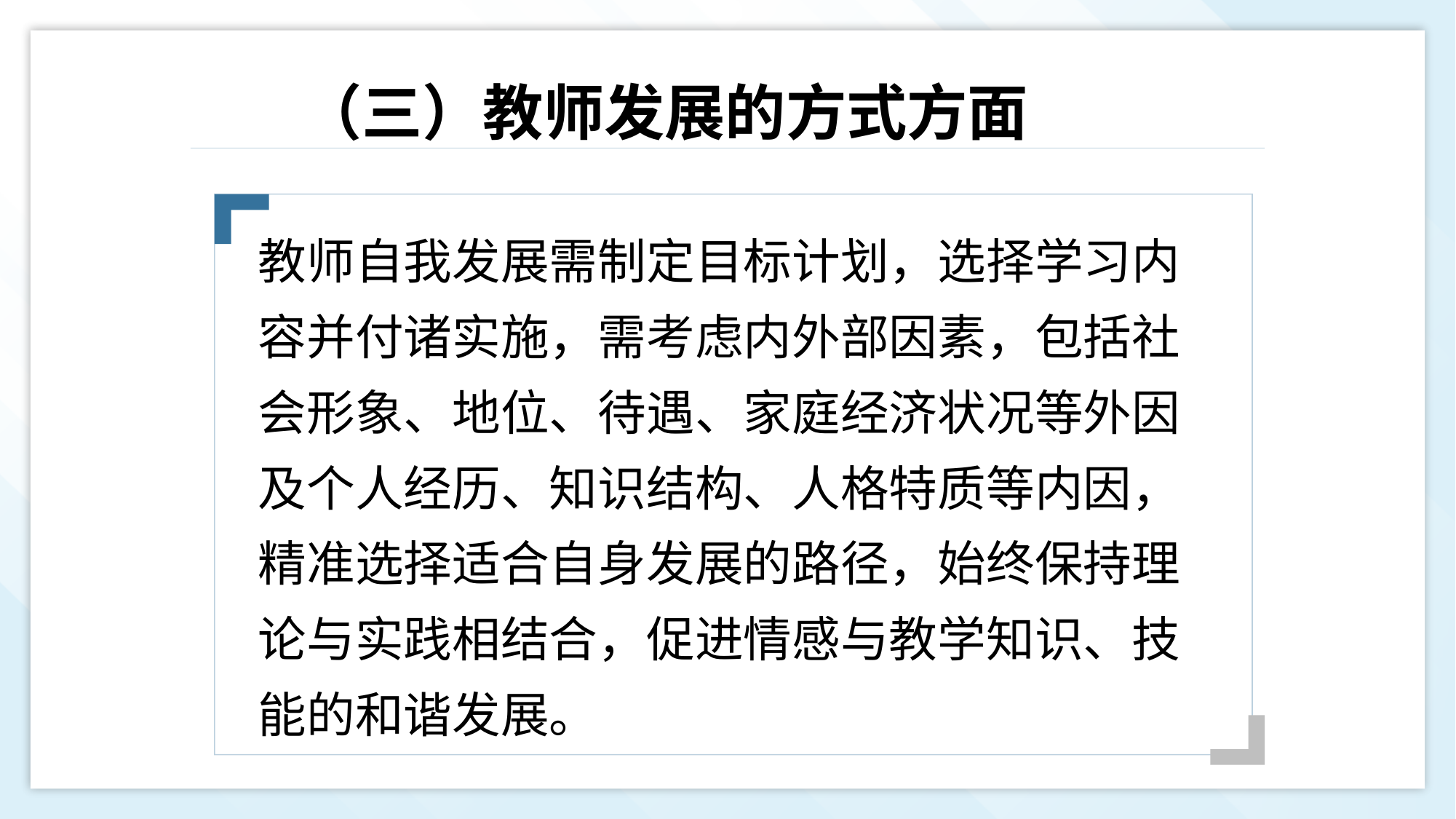

（三）教师发展的方式方面

教师自我发展需制定目标计划，选择学习内容并付诸实施，需考虑内外部因素，包括社会形象、地位、待遇、家庭经济状况等外因及个人经历、知识结构、人格特质等内因，精准选择适合自身发展的路径，始终保持理论与实践相结合，促进情感与教学知识、技能的和谐发展。